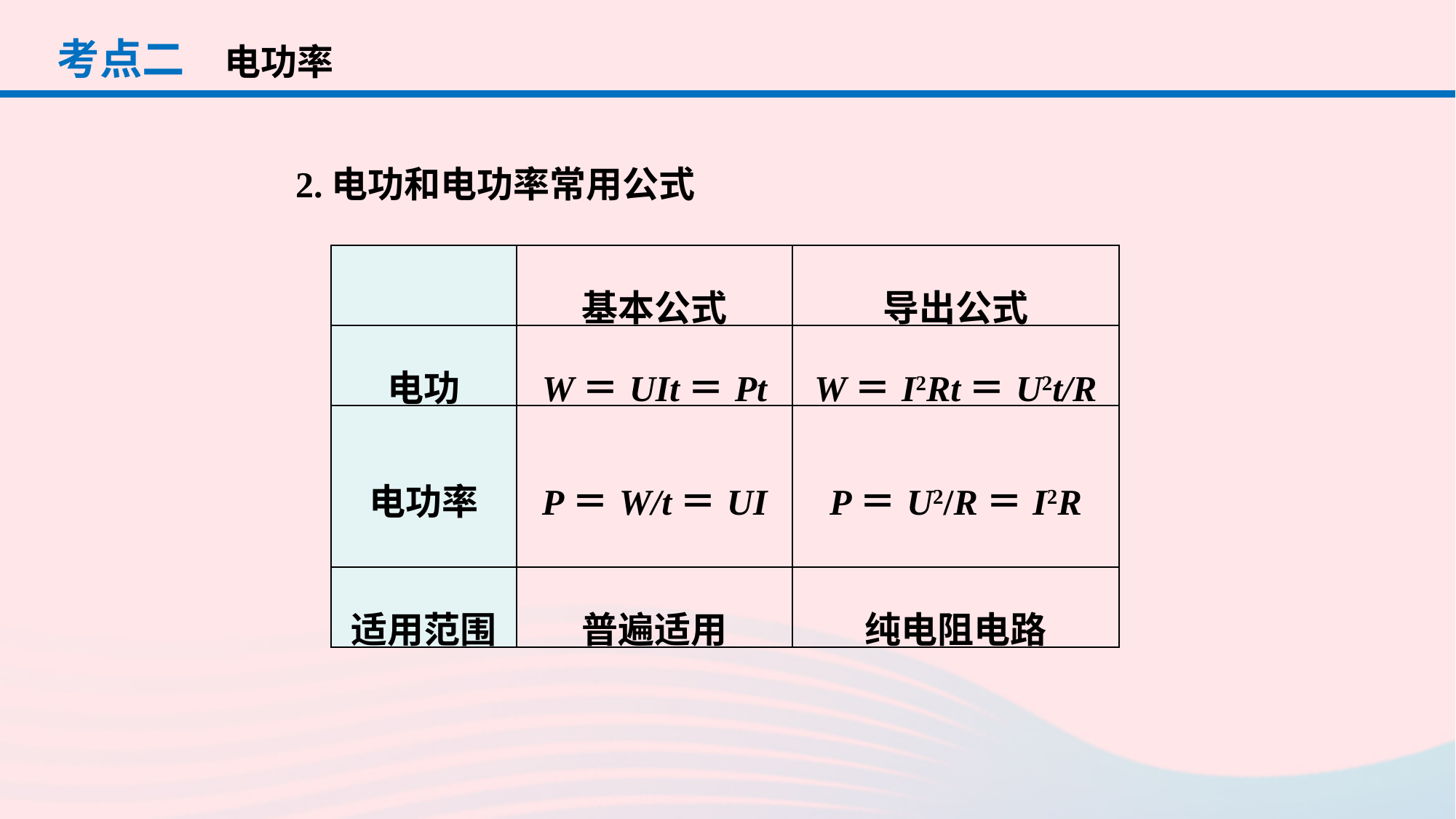

考点二
电功率
2.电功和电功率常用公式
|  | 基本公式 | 导出公式 |
| --- | --- | --- |
| 电功 | W＝UIt＝Pt | W＝I2Rt＝U2t/R |
| 电功率 | P＝W/t＝UI | P＝U2/R＝I2R |
| 适用范围 | 普遍适用 | 纯电阻电路 |